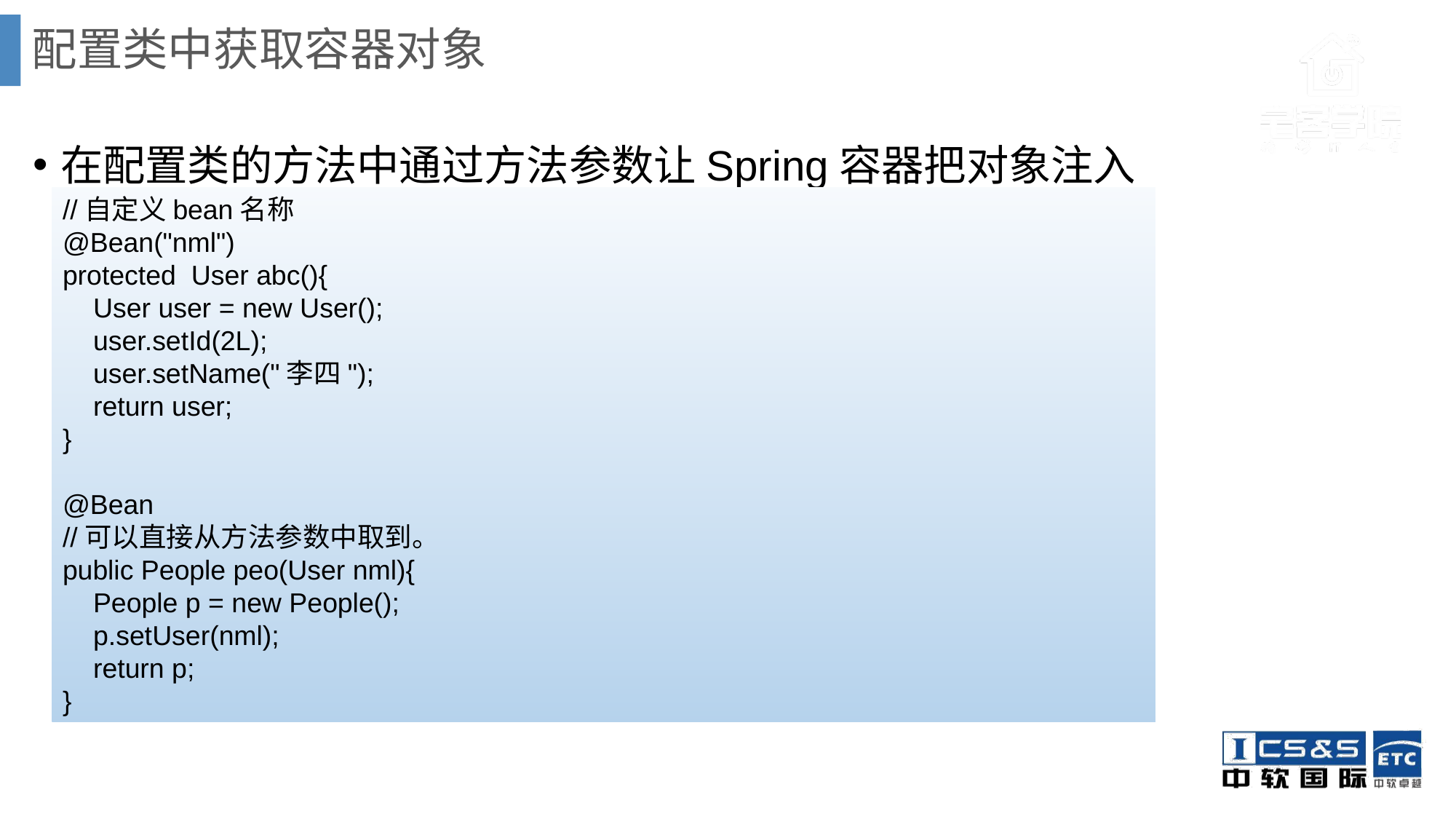

# 配置类中获取容器对象
在配置类的方法中通过方法参数让Spring容器把对象注入

//自定义bean名称
@Bean("nml")
protected  User abc(){
    User user = new User();
    user.setId(2L);
    user.setName("李四");
    return user;
}

@Bean
//可以直接从方法参数中取到。
public People peo(User nml){
    People p = new People();
    p.setUser(nml);
    return p;
}